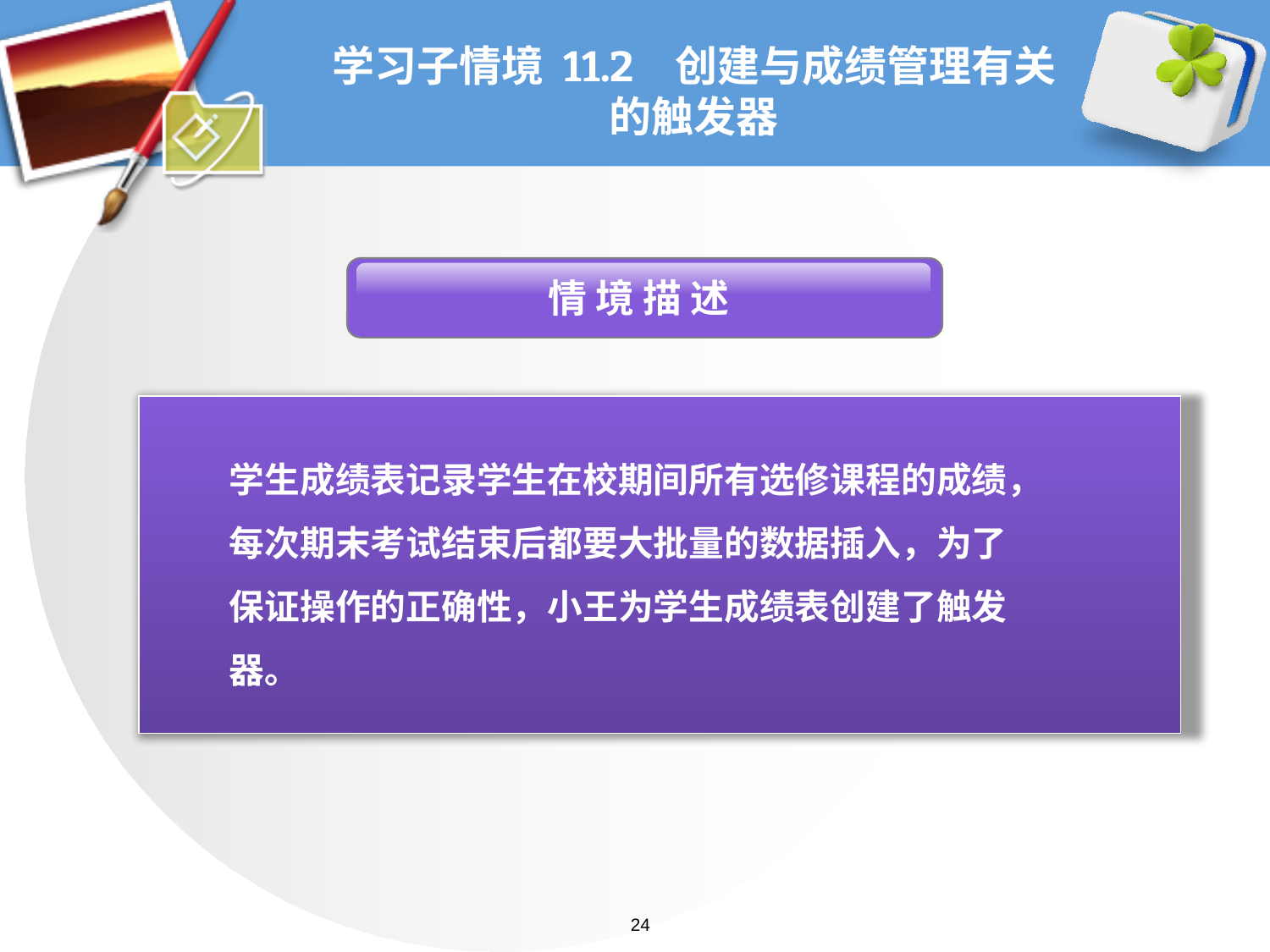

# 学习子情境 11.2    创建与成绩管理有关的触发器

  情 境 描 述

学生成绩表记录学生在校期间所有选修课程的成绩，
每次期末考试结束后都要大批量的数据插入，为了
保证操作的正确性，小王为学生成绩表创建了触发
器。
24